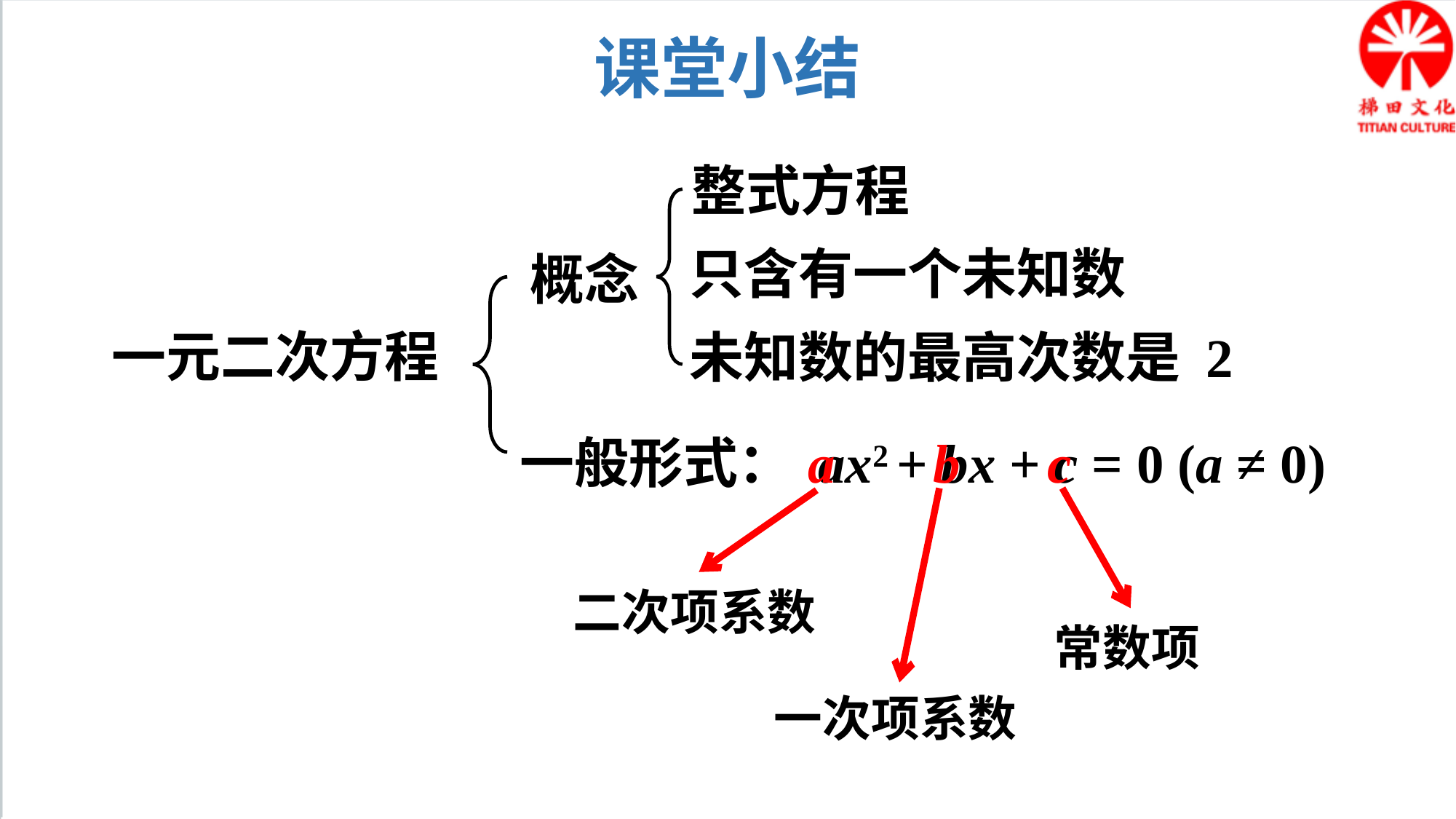

课堂小结
整式方程

只含有一个未知数
概念

一元二次方程
未知数的最高次数是 2
a
一般形式： ax2 + bx + c = 0 (a ≠ 0)
b
c
二次项系数
常数项
一次项系数